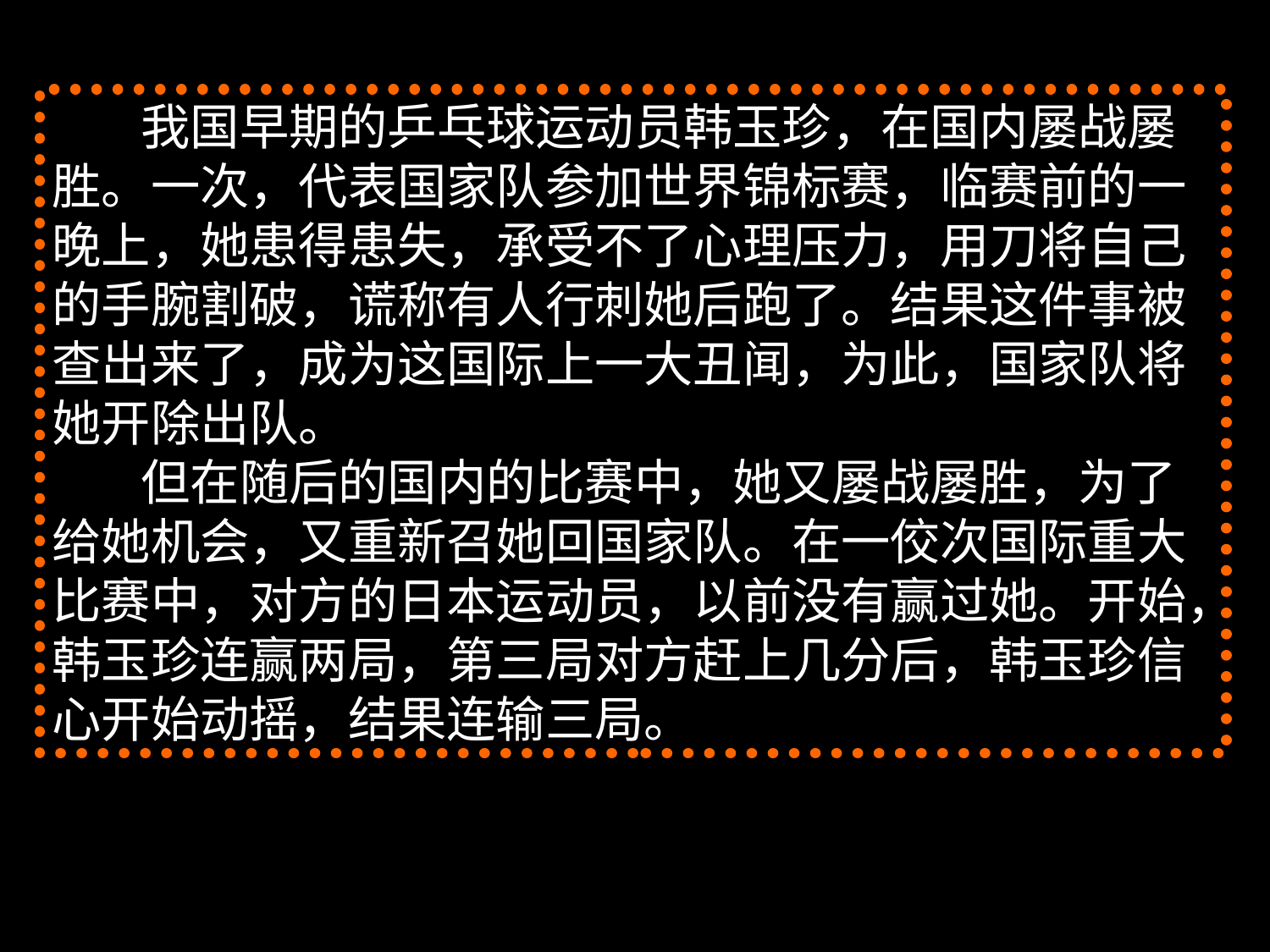

#
       我国早期的乒乓球运动员韩玉珍，在国内屡战屡
胜。一次，代表国家队参加世界锦标赛，临赛前的一
晚上，她患得患失，承受不了心理压力，用刀将自己
的手腕割破，谎称有人行刺她后跑了。结果这件事被
查出来了，成为这国际上一大丑闻，为此，国家队将
她开除出队。
       但在随后的国内的比赛中，她又屡战屡胜，为了
给她机会，又重新召她回国家队。在一佼次国际重大
比赛中，对方的日本运动员，以前没有赢过她。开始，韩玉珍连赢两局，第三局对方赶上几分后，韩玉珍信心开始动摇，结果连输三局。